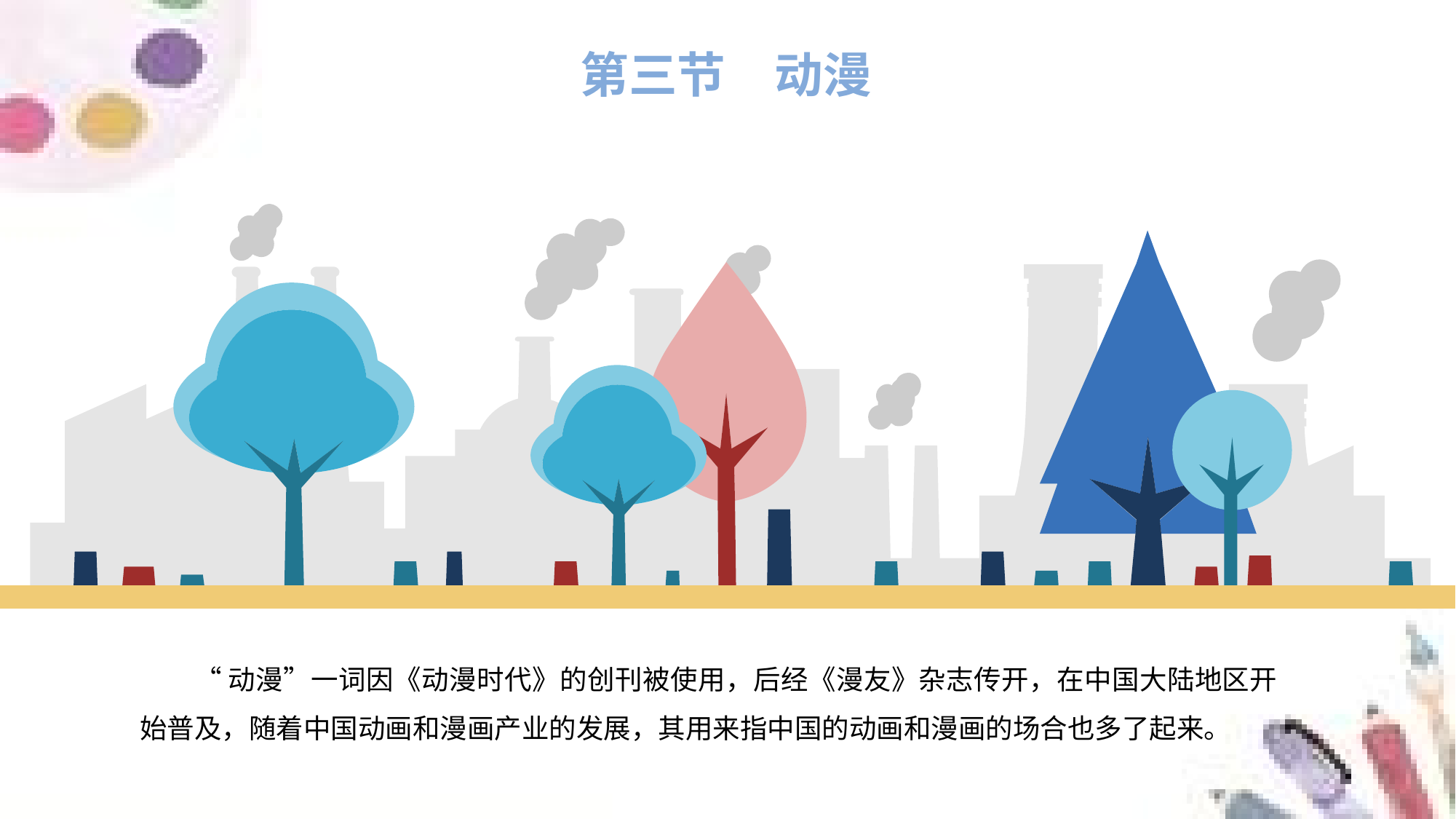

第三节　动漫

“动漫”一词因《动漫时代》的创刊被使用，后经《漫友》杂志传开，在中国大陆地区开始普及，随着中国动画和漫画产业的发展，其用来指中国的动画和漫画的场合也多了起来。